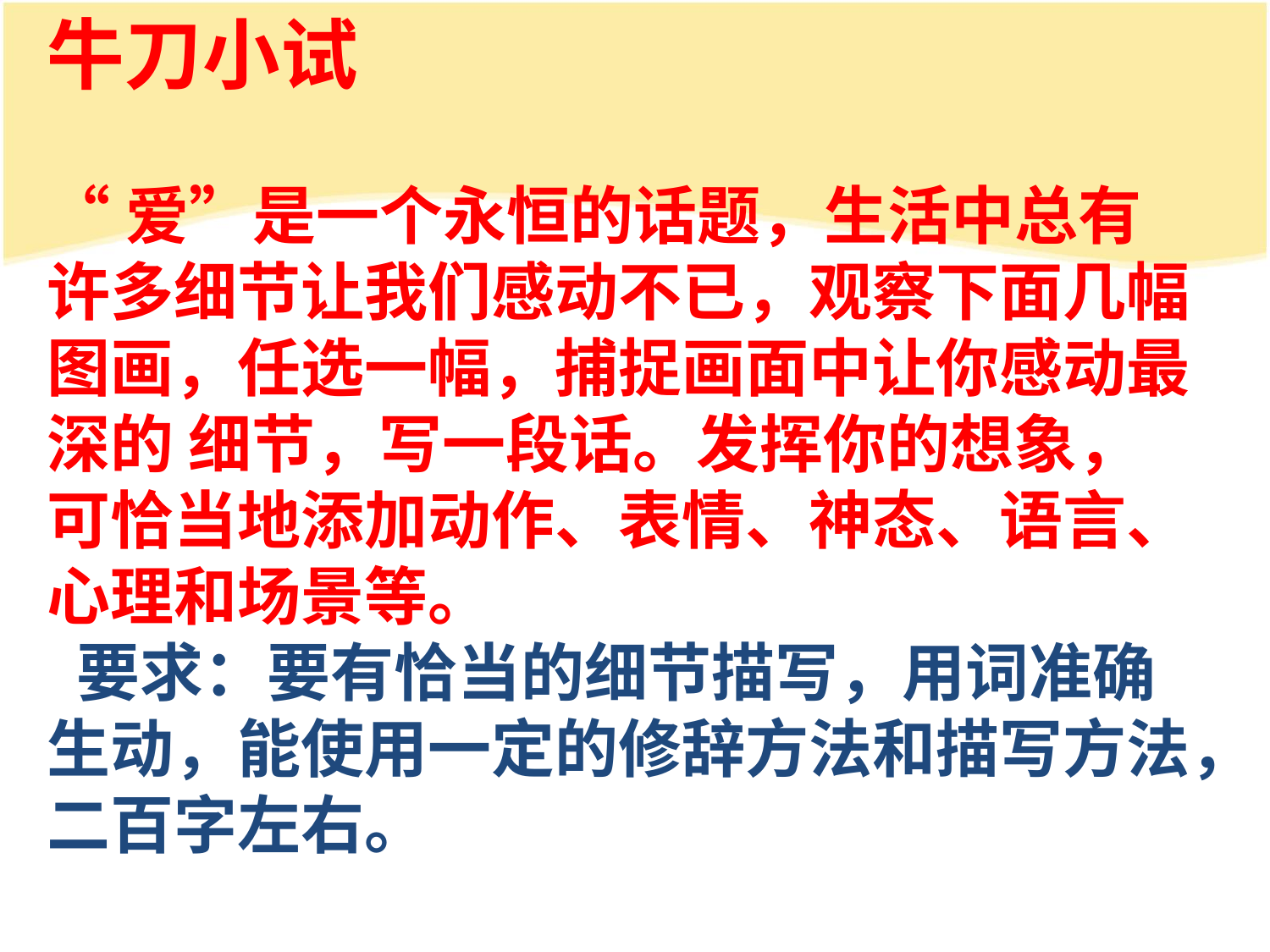

牛刀小试

“爱”是一个永恒的话题，生活中总有许多细节让我们感动不已，观察下面几幅图画，任选一幅，捕捉画面中让你感动最深的 细节，写一段话。发挥你的想象，可恰当地添加动作、表情、神态、语言、心理和场景等。
 要求：要有恰当的细节描写，用词准确生动，能使用一定的修辞方法和描写方法，二百字左右。